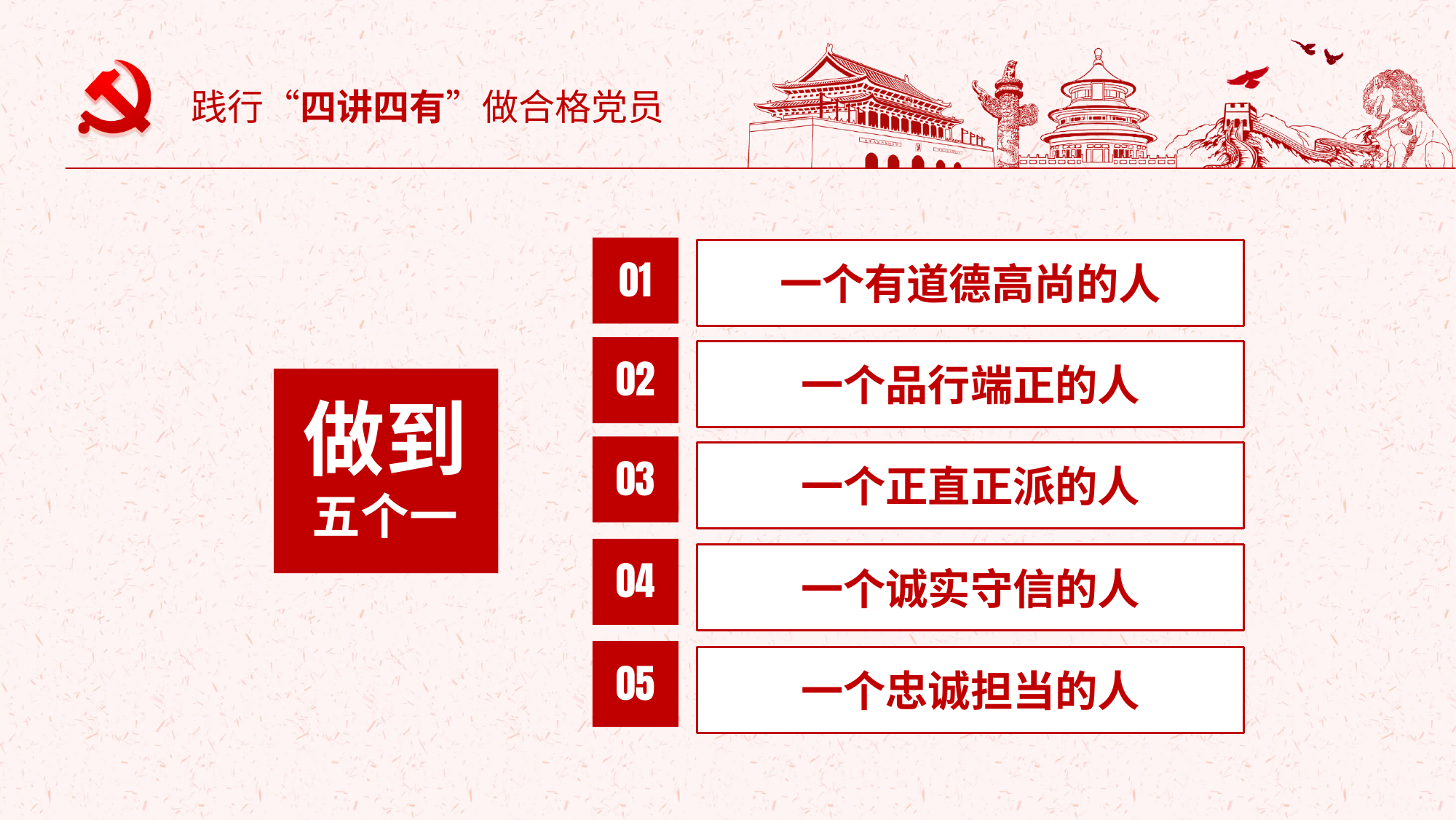

践行“四讲四有”做合格党员

01
一个有道德高尚的人

02
一个品行端正的人

做到
五个一

03
一个正直正派的人

04
一个诚实守信的人

05
一个忠诚担当的人